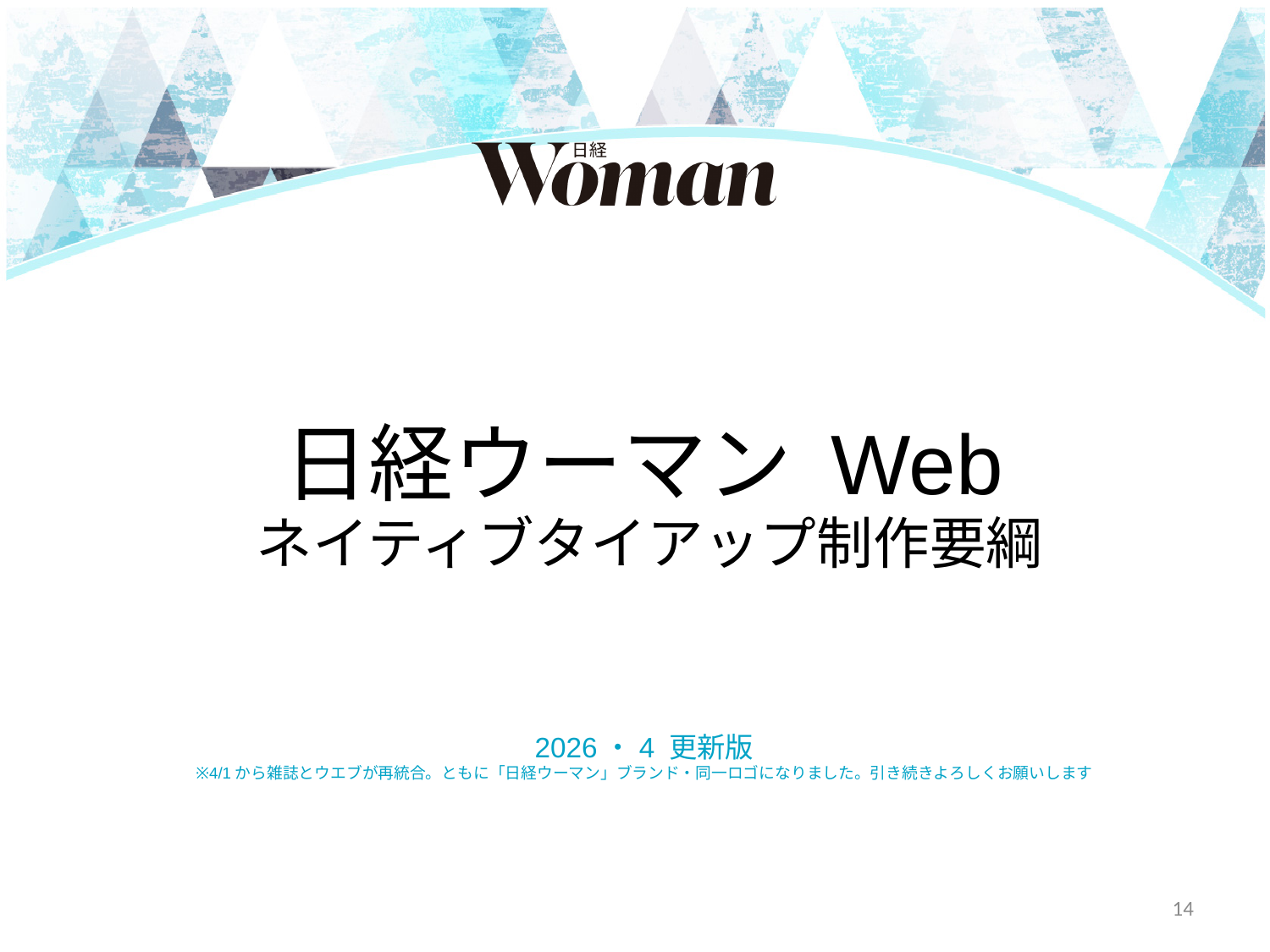

日経ウーマン Web
ネイティブタイアップ制作要綱
2026・4 更新版
※4/1から雑誌とウエブが再統合。ともに「日経ウーマン」ブランド・同一ロゴになりました。引き続きよろしくお願いします
14